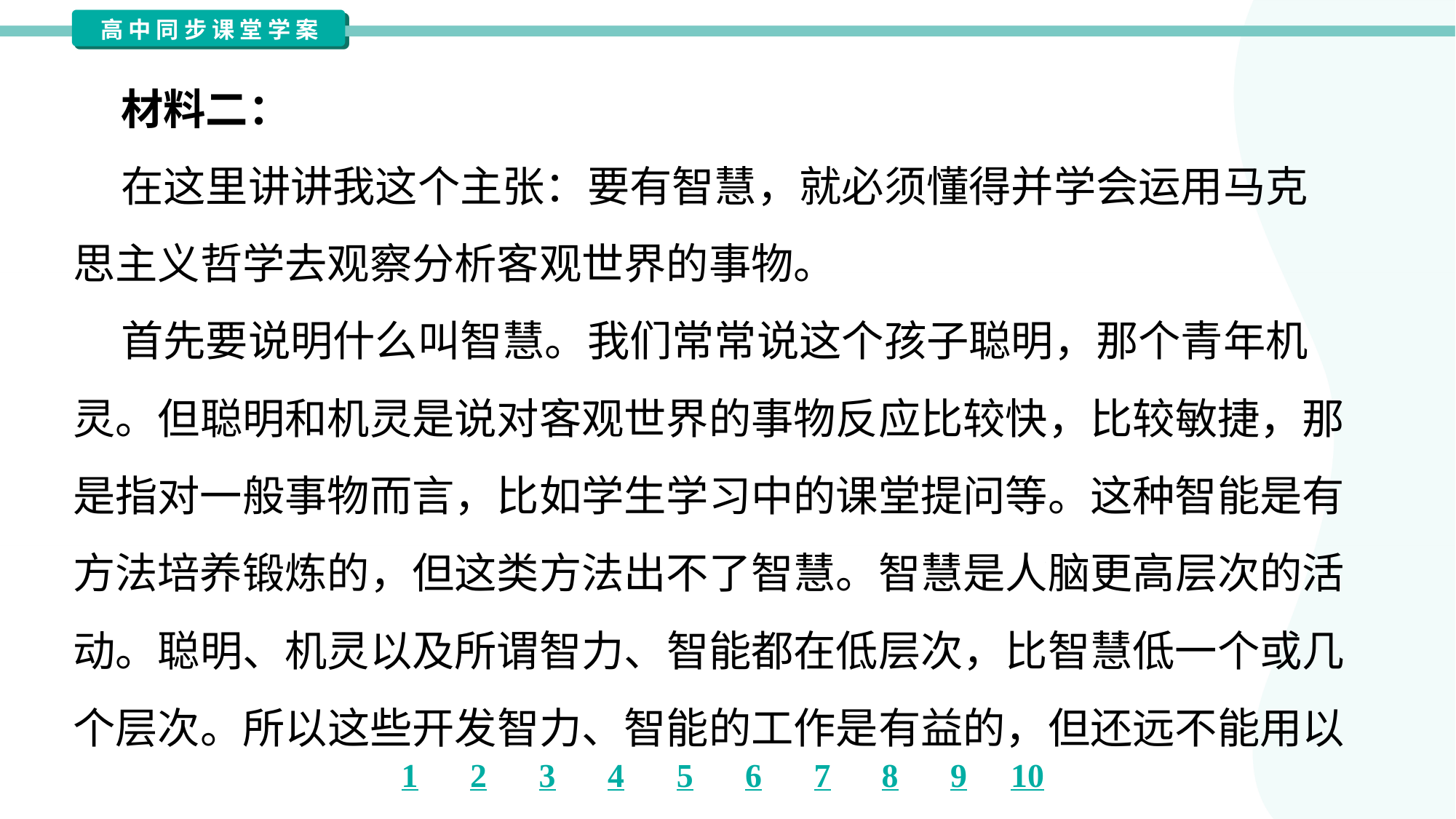

材料二：
    在这里讲讲我这个主张：要有智慧，就必须懂得并学会运用马克
思主义哲学去观察分析客观世界的事物。
    首先要说明什么叫智慧。我们常常说这个孩子聪明，那个青年机
灵。但聪明和机灵是说对客观世界的事物反应比较快，比较敏捷，那
是指对一般事物而言，比如学生学习中的课堂提问等。这种智能是有
方法培养锻炼的，但这类方法出不了智慧。智慧是人脑更高层次的活
动。聪明、机灵以及所谓智力、智能都在低层次，比智慧低一个或几
个层次。所以这些开发智力、智能的工作是有益的，但还远不能用以